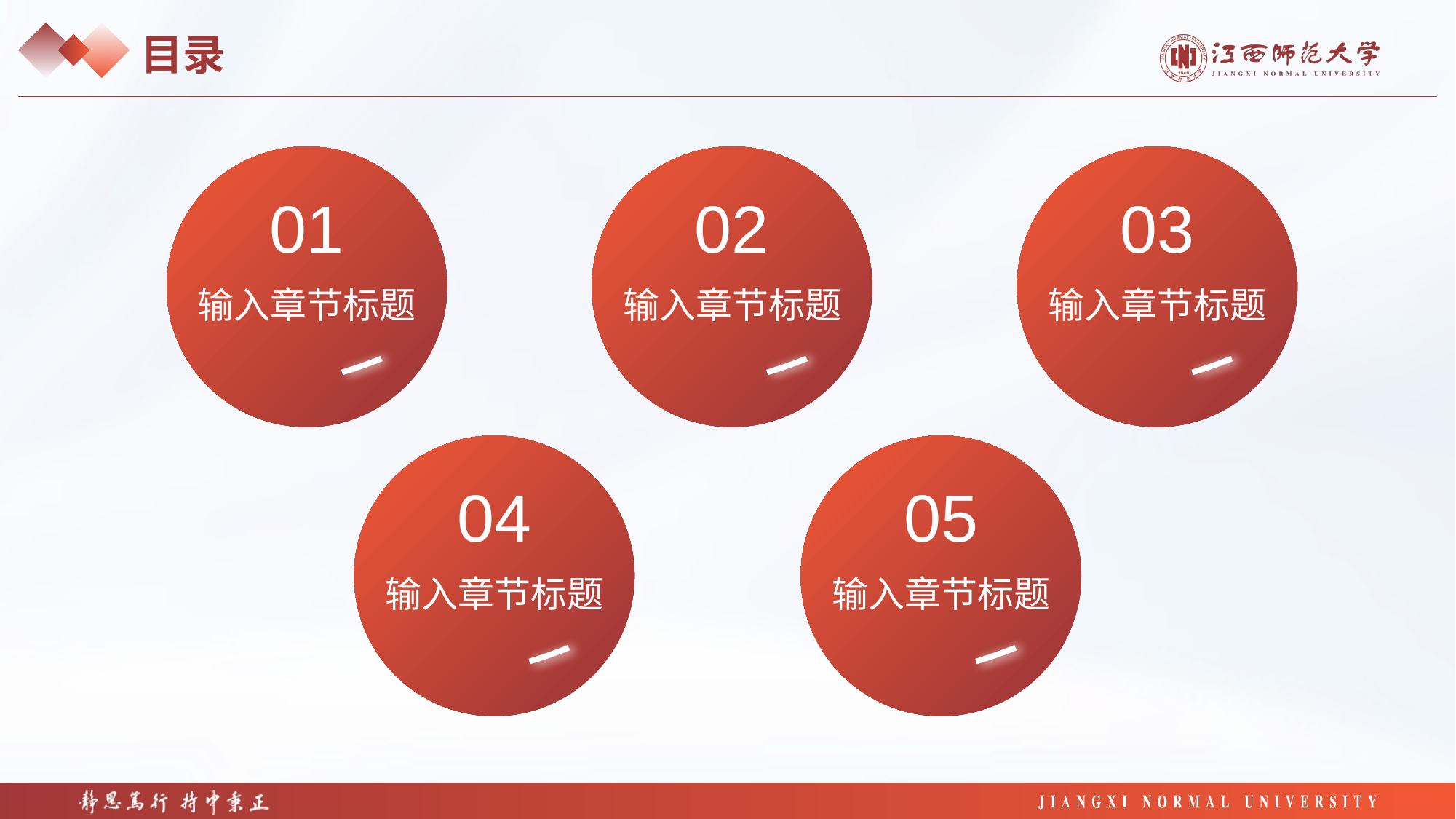

目录

01

输入章节标题

02

输入章节标题

03

输入章节标题

04

输入章节标题

05

输入章节标题